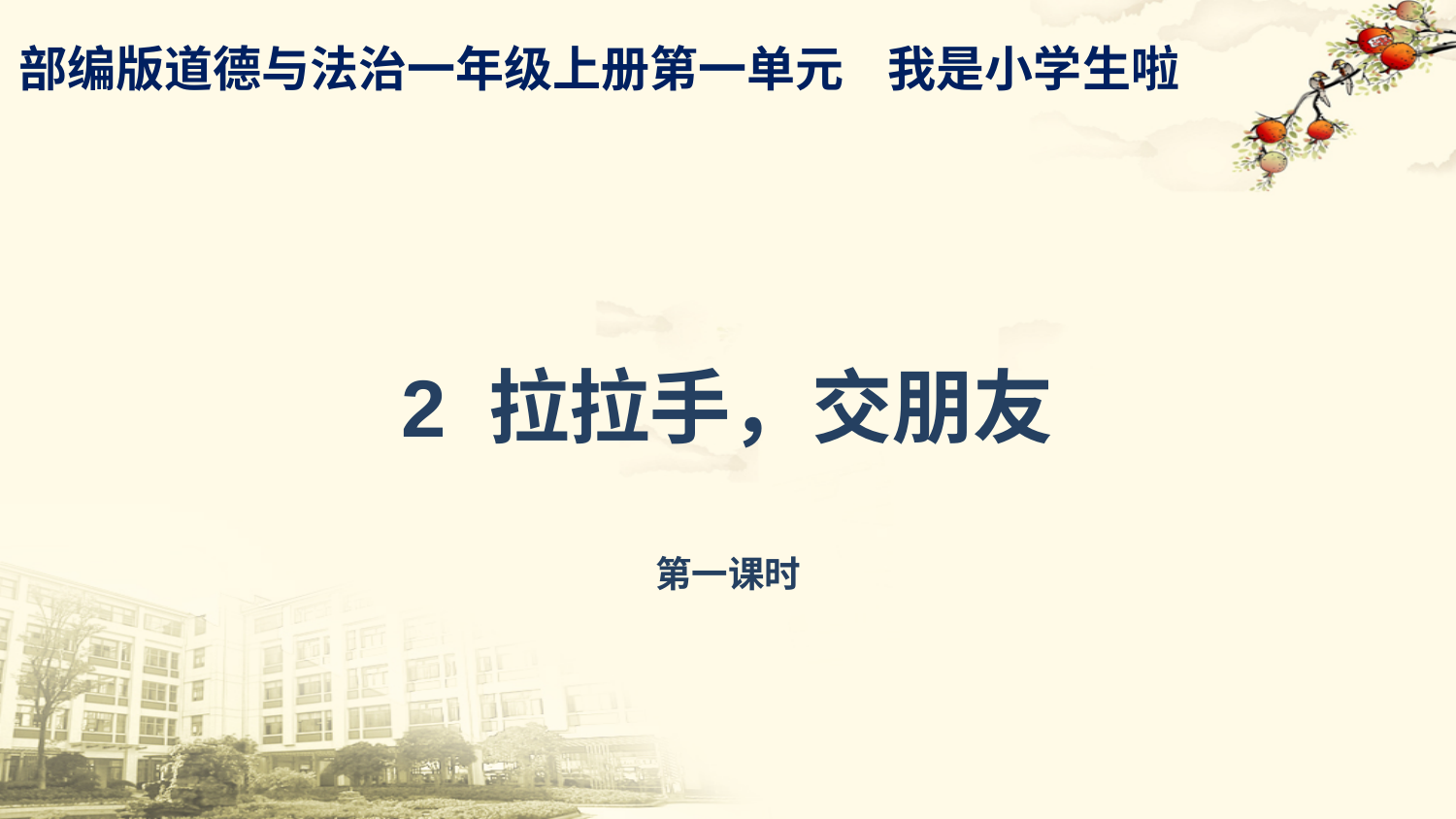

部编版道德与法治一年级上册第一单元    我是小学生啦
2 拉拉手，交朋友

第一课时